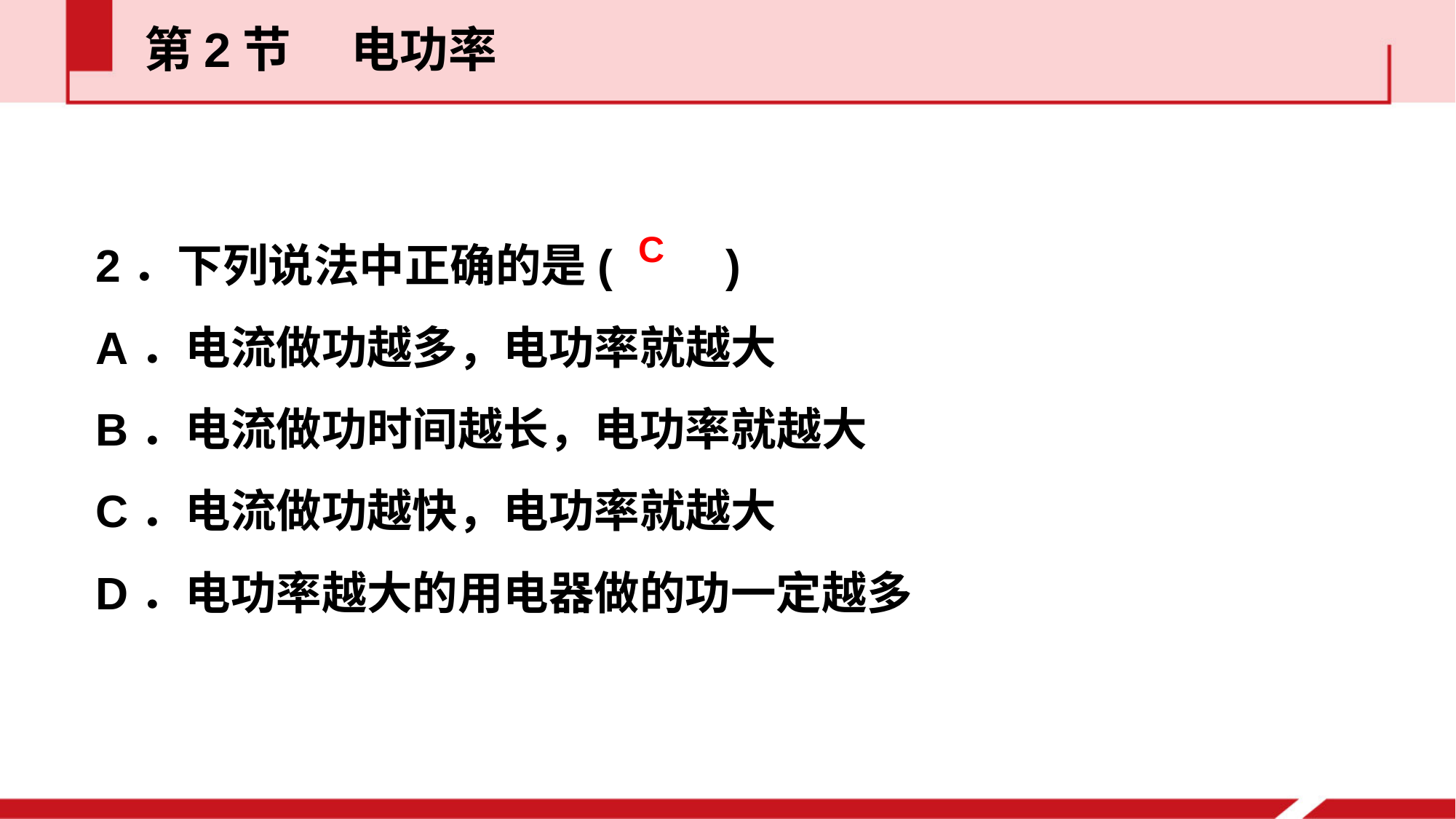

第2节  电功率
2．下列说法中正确的是(　　)
A．电流做功越多，电功率就越大
B．电流做功时间越长，电功率就越大
C．电流做功越快，电功率就越大
D．电功率越大的用电器做的功一定越多
C